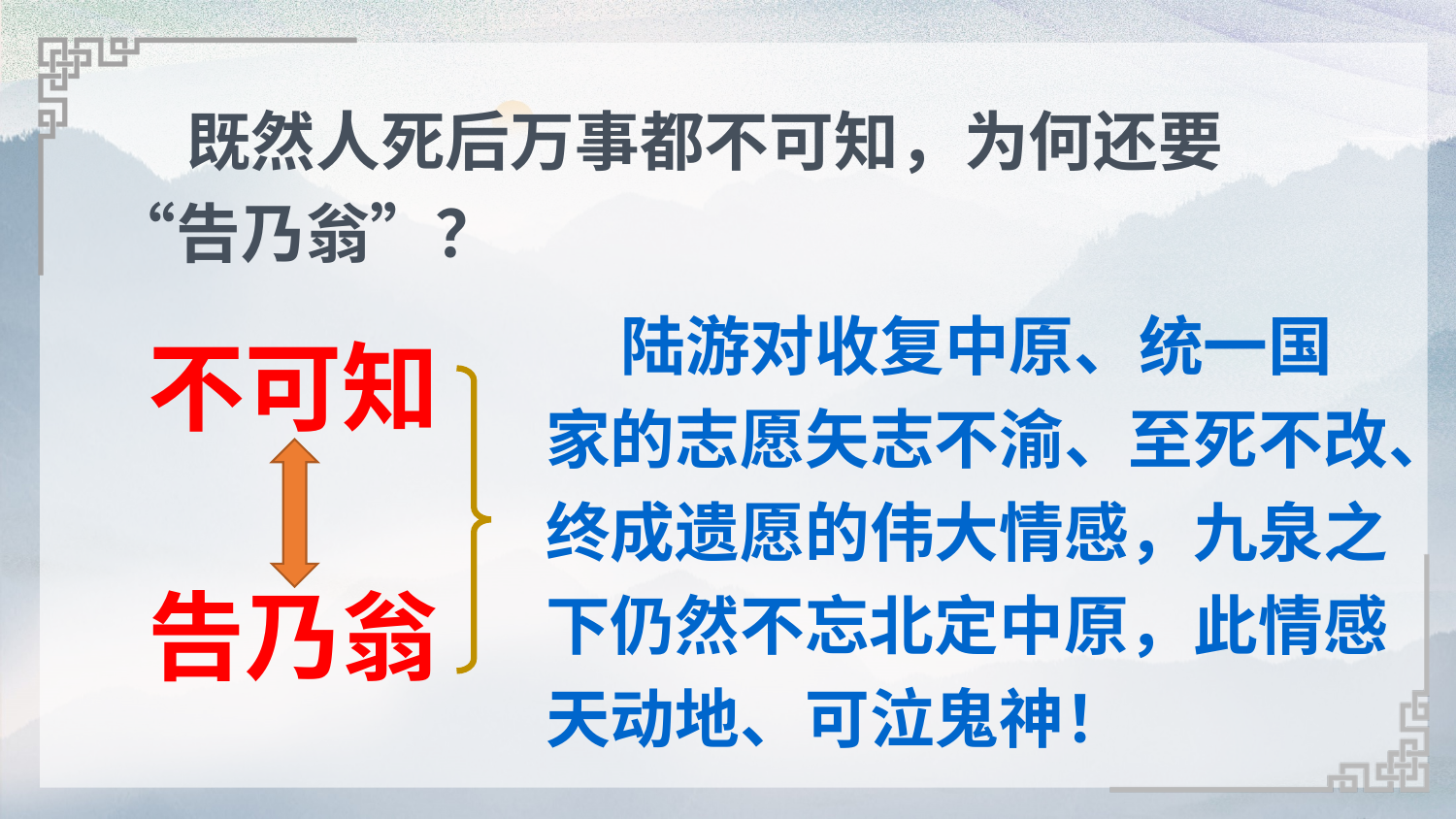

既然人死后万事都不可知，为何还要“告乃翁”？
    陆游对收复中原、统一国家的志愿矢志不渝、至死不改、终成遗愿的伟大情感，九泉之下仍然不忘北定中原，此情感天动地、可泣鬼神！
不可知

告乃翁